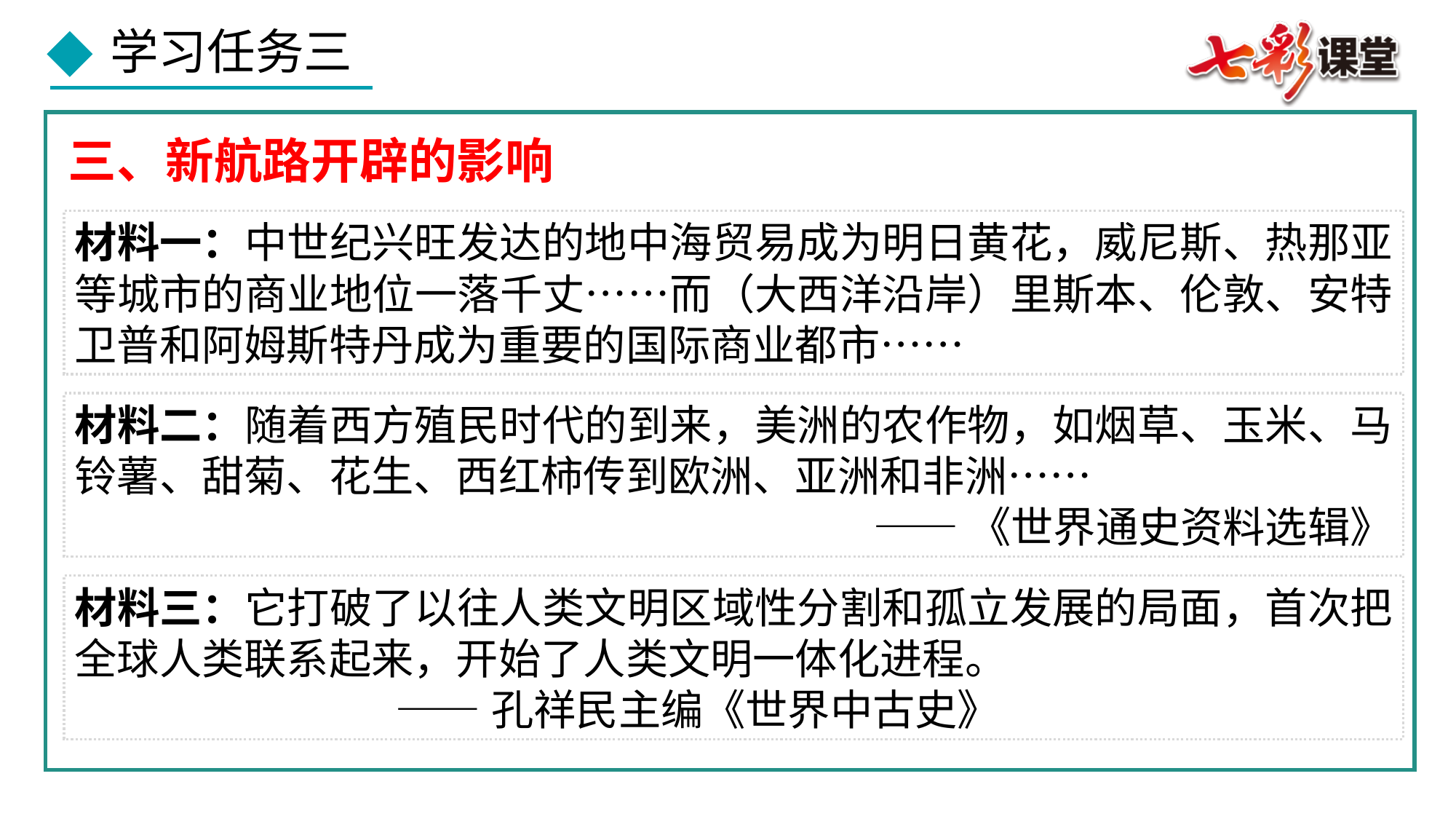

三、新航路开辟的影响
材料一：中世纪兴旺发达的地中海贸易成为明日黄花，威尼斯、热那亚等城市的商业地位一落千丈……而（大西洋沿岸）里斯本、伦敦、安特卫普和阿姆斯特丹成为重要的国际商业都市……
材料二：随着西方殖民时代的到来，美洲的农作物，如烟草、玉米、马铃薯、甜菊、花生、西红柿传到欧洲、亚洲和非洲……
——《世界通史资料选辑》
材料三：它打破了以往人类文明区域性分割和孤立发展的局面，首次把全球人类联系起来，开始了人类文明一体化进程。
                                  ——孔祥民主编《世界中古史》